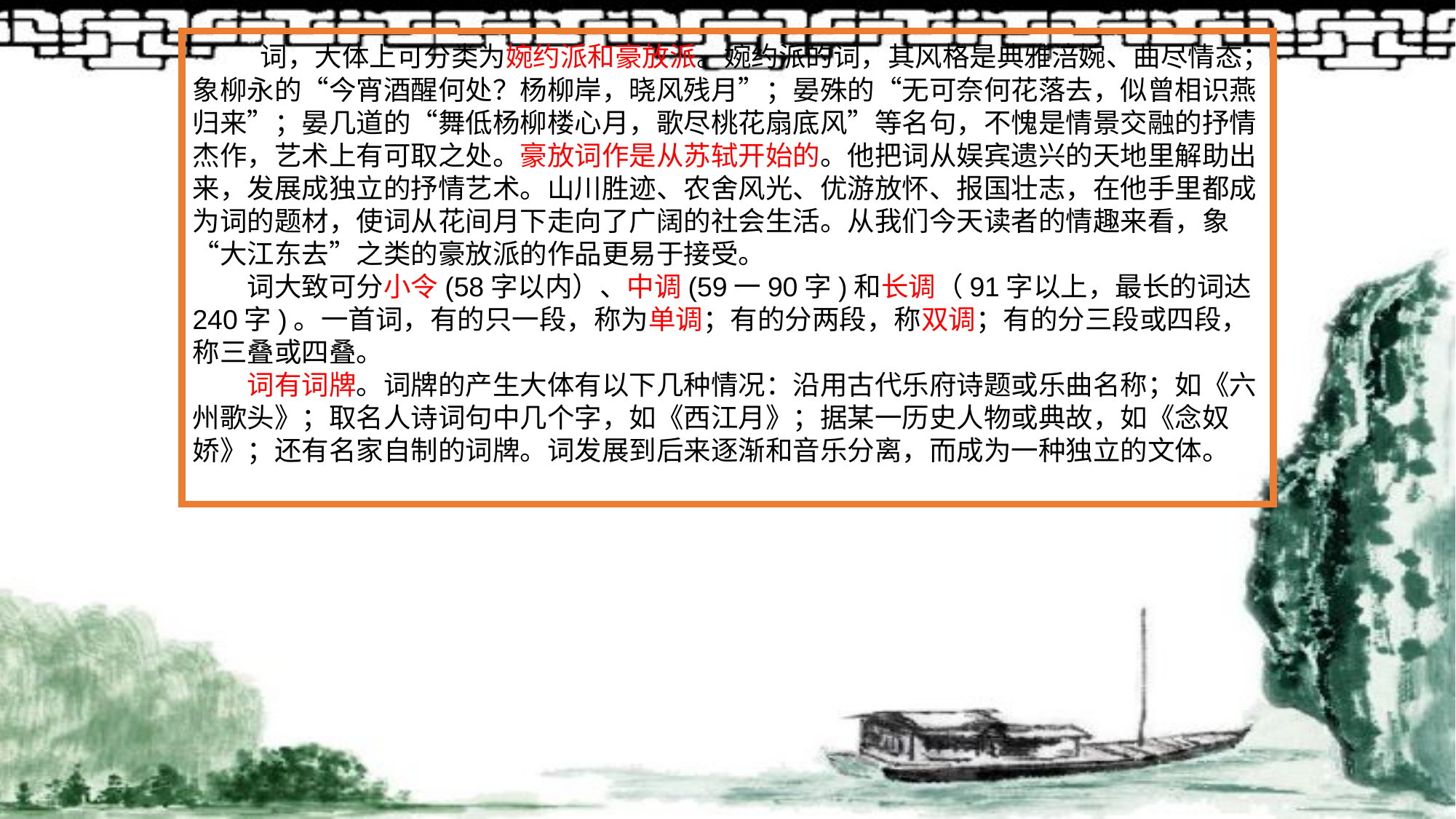

词，大体上可分类为婉约派和豪放派。婉约派的词，其风格是典雅涪婉、曲尽情态；象柳永的“今宵酒醒何处？杨柳岸，晓风残月”；晏殊的“无可奈何花落去，似曾相识燕归来”；晏几道的“舞低杨柳楼心月，歌尽桃花扇底风”等名句，不愧是情景交融的抒情杰作，艺术上有可取之处。豪放词作是从苏轼开始的。他把词从娱宾遗兴的天地里解助出来，发展成独立的抒情艺术。山川胜迹、农舍风光、优游放怀、报国壮志，在他手里都成为词的题材，使词从花间月下走向了广阔的社会生活。从我们今天读者的情趣来看，象“大江东去”之类的豪放派的作品更易于接受。
　　词大致可分小令(58字以内）、中调(59一90字)和长调（91字以上，最长的词达240字)。一首词，有的只一段，称为单调；有的分两段，称双调；有的分三段或四段，称三叠或四叠。
　　词有词牌。词牌的产生大体有以下几种情况：沿用古代乐府诗题或乐曲名称；如《六州歌头》；取名人诗词句中几个字，如《西江月》；据某一历史人物或典故，如《念奴娇》；还有名家自制的词牌。词发展到后来逐渐和音乐分离，而成为一种独立的文体。